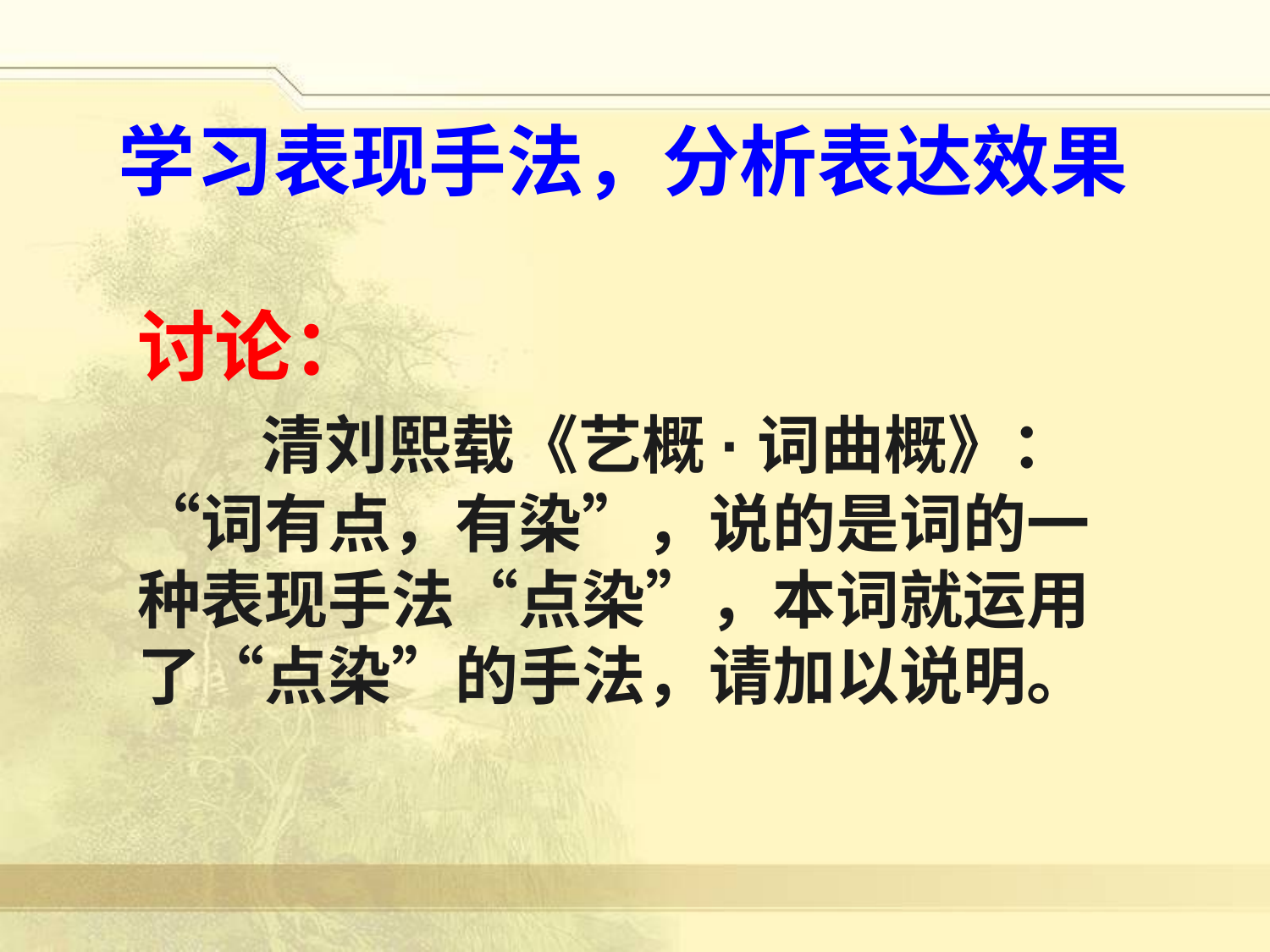

学习表现手法，分析表达效果
讨论：
      清刘熙载《艺概·词曲概》：“词有点，有染”，说的是词的一种表现手法“点染”，本词就运用了“点染”的手法，请加以说明。